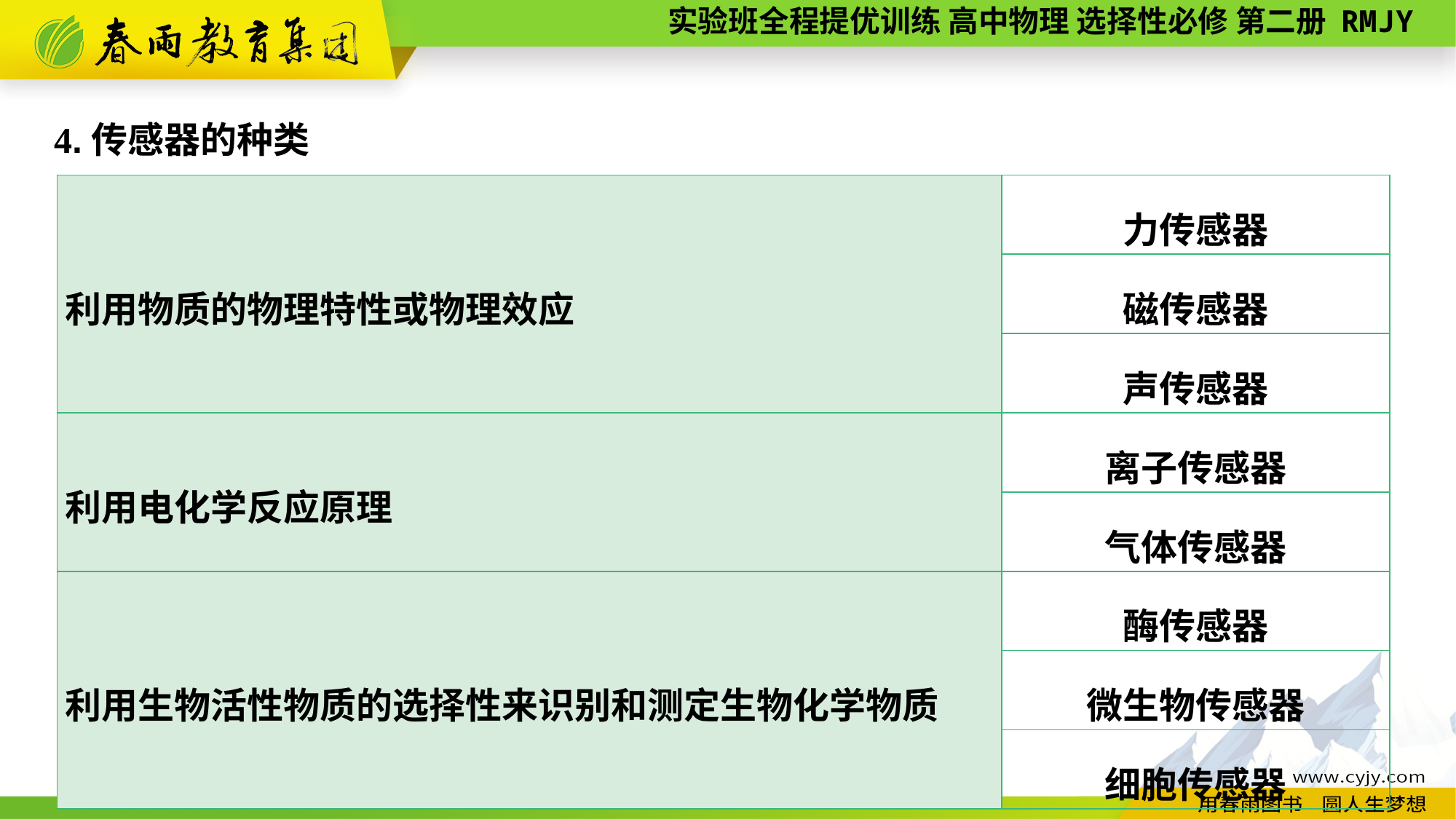

4.传感器的种类
| 利用物质的物理特性或物理效应 | 力传感器 |
| --- | --- |
|  | 磁传感器 |
|  | 声传感器 |
| 利用电化学反应原理 | 离子传感器 |
|  | 气体传感器 |
| 利用生物活性物质的选择性来识别和测定生物化学物质 | 酶传感器 |
|  | 微生物传感器 |
|  | 细胞传感器 |